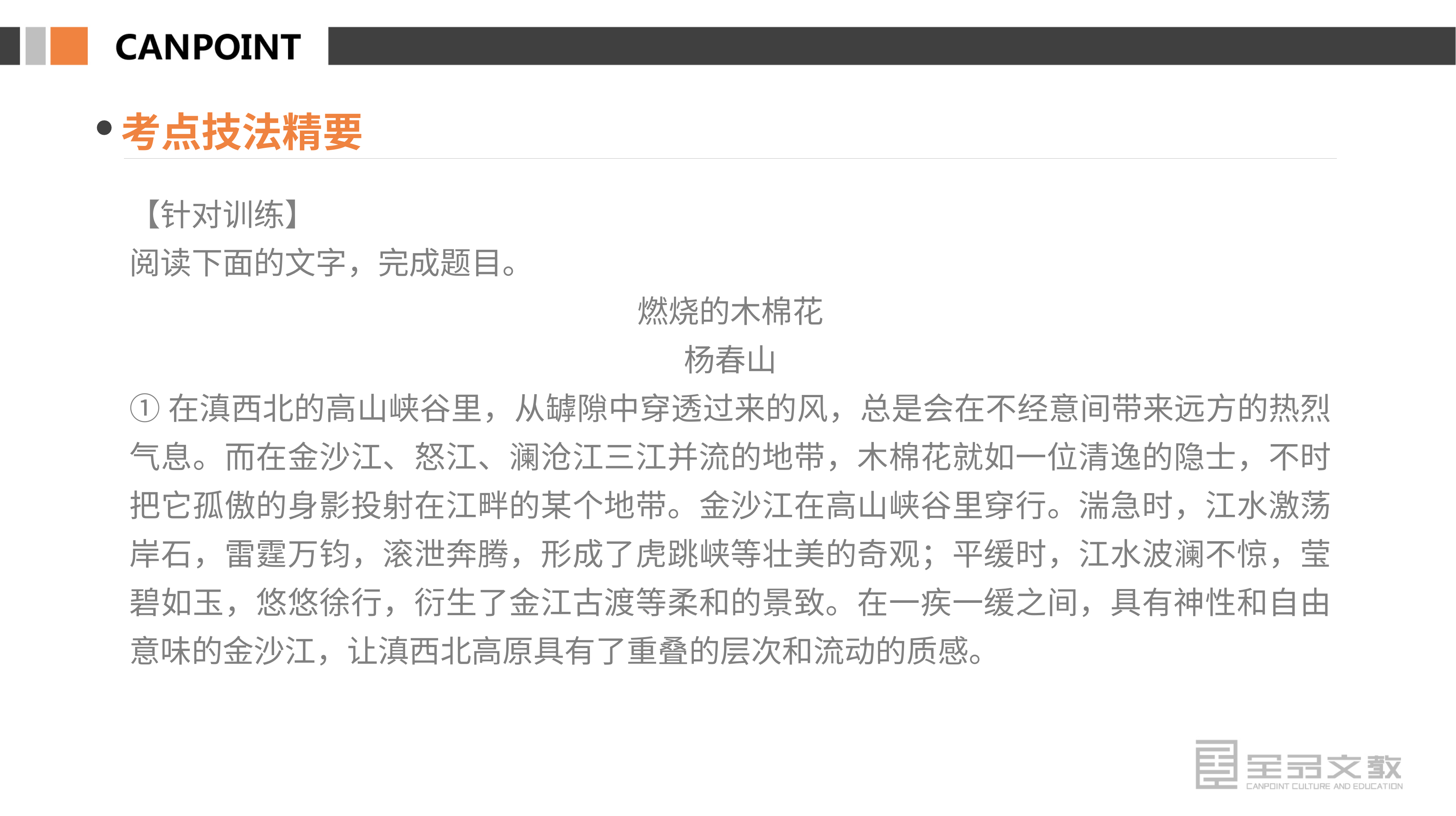

考点技法精要

【针对训练】
阅读下面的文字，完成题目。
燃烧的木棉花
杨春山
①在滇西北的高山峡谷里，从罅隙中穿透过来的风，总是会在不经意间带来远方的热烈气息。而在金沙江、怒江、澜沧江三江并流的地带，木棉花就如一位清逸的隐士，不时把它孤傲的身影投射在江畔的某个地带。金沙江在高山峡谷里穿行。湍急时，江水激荡岸石，雷霆万钧，滚泄奔腾，形成了虎跳峡等壮美的奇观；平缓时，江水波澜不惊，莹碧如玉，悠悠徐行，衍生了金江古渡等柔和的景致。在一疾一缓之间，具有神性和自由意味的金沙江，让滇西北高原具有了重叠的层次和流动的质感。